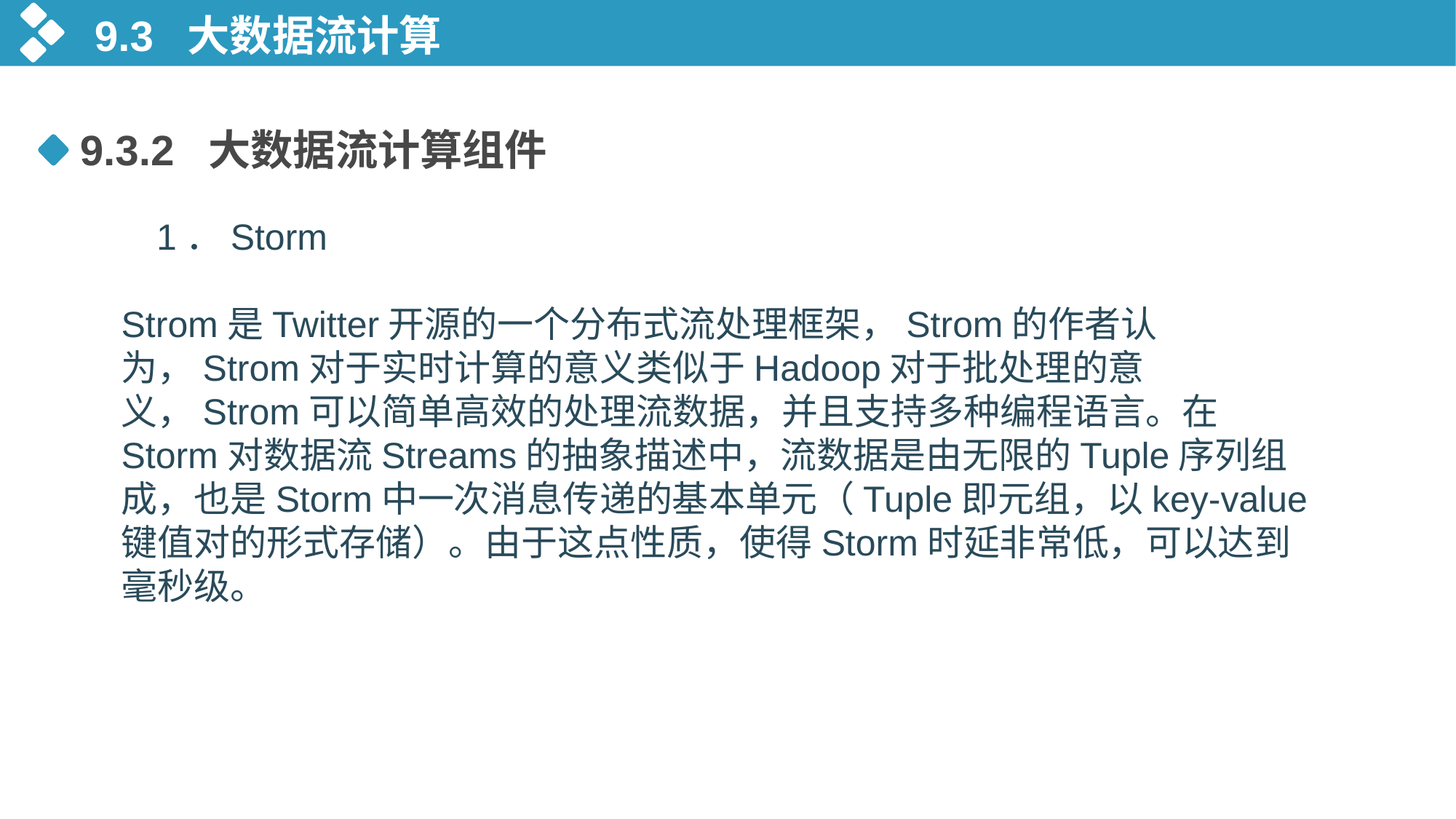

9.3  大数据流计算

9.3.2  大数据流计算组件

    1．Storm

Strom是Twitter开源的一个分布式流处理框架，Strom的作者认为，Strom对于实时计算的意义类似于Hadoop对于批处理的意义，Strom可以简单高效的处理流数据，并且支持多种编程语言。在Storm对数据流Streams的抽象描述中，流数据是由无限的Tuple序列组成，也是Storm中一次消息传递的基本单元（Tuple即元组，以key-value键值对的形式存储）。由于这点性质，使得Storm时延非常低，可以达到毫秒级。